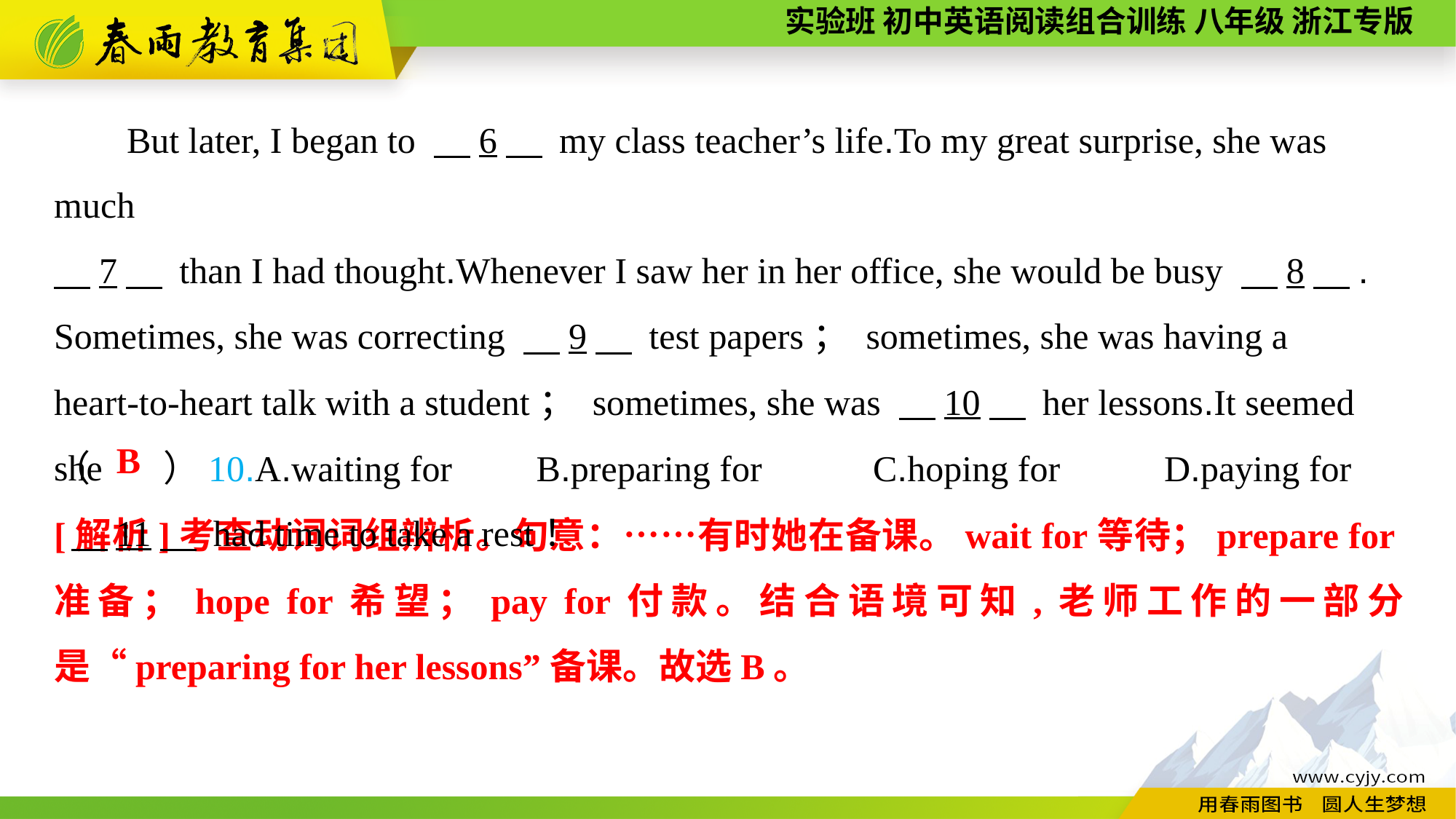

But later, I began to 　6　 my class teacher’s life.To my great surprise, she was much
　7　 than I had thought.Whenever I saw her in her office, she would be busy 　8　.
Sometimes, she was correcting 　9　 test papers； sometimes, she was having a
heart-to-heart talk with a student； sometimes, she was 　10　 her lessons.It seemed she
 　11　 had time to take a rest！
（　　）10.A.waiting for	     B.preparing for	      C.hoping for	  D.paying for
B
[解析]考查动词词组辨析。句意：……有时她在备课。wait for等待；prepare for准备；hope for希望；pay for付款。结合语境可知,老师工作的一部分是“preparing for her lessons”备课。故选B。